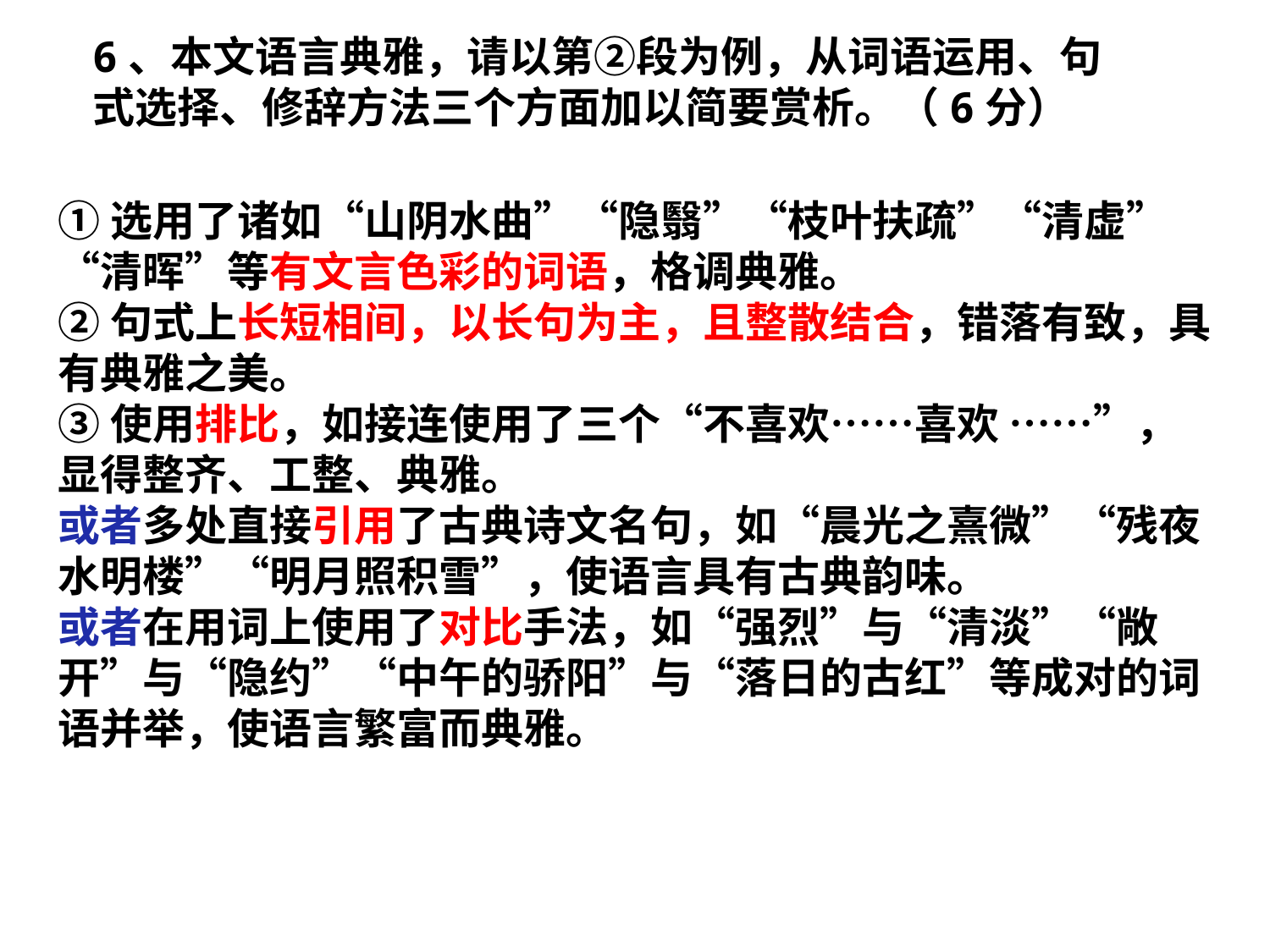

6、本文语言典雅，请以第②段为例，从词语运用、句式选择、修辞方法三个方面加以简要赏析。（6分）
①选用了诸如“山阴水曲”“隐翳”“枝叶扶疏”“清虚”“清晖”等有文言色彩的词语，格调典雅。
②句式上长短相间，以长句为主，且整散结合，错落有致，具有典雅之美。
③使用排比，如接连使用了三个“不喜欢……喜欢 ……”，显得整齐、工整、典雅。
或者多处直接引用了古典诗文名句，如“晨光之熹微”“残夜水明楼”“明月照积雪”，使语言具有古典韵味。
或者在用词上使用了对比手法，如“强烈”与“清淡”“敞开”与“隐约”“中午的骄阳”与“落日的古红”等成对的词语并举，使语言繁富而典雅。